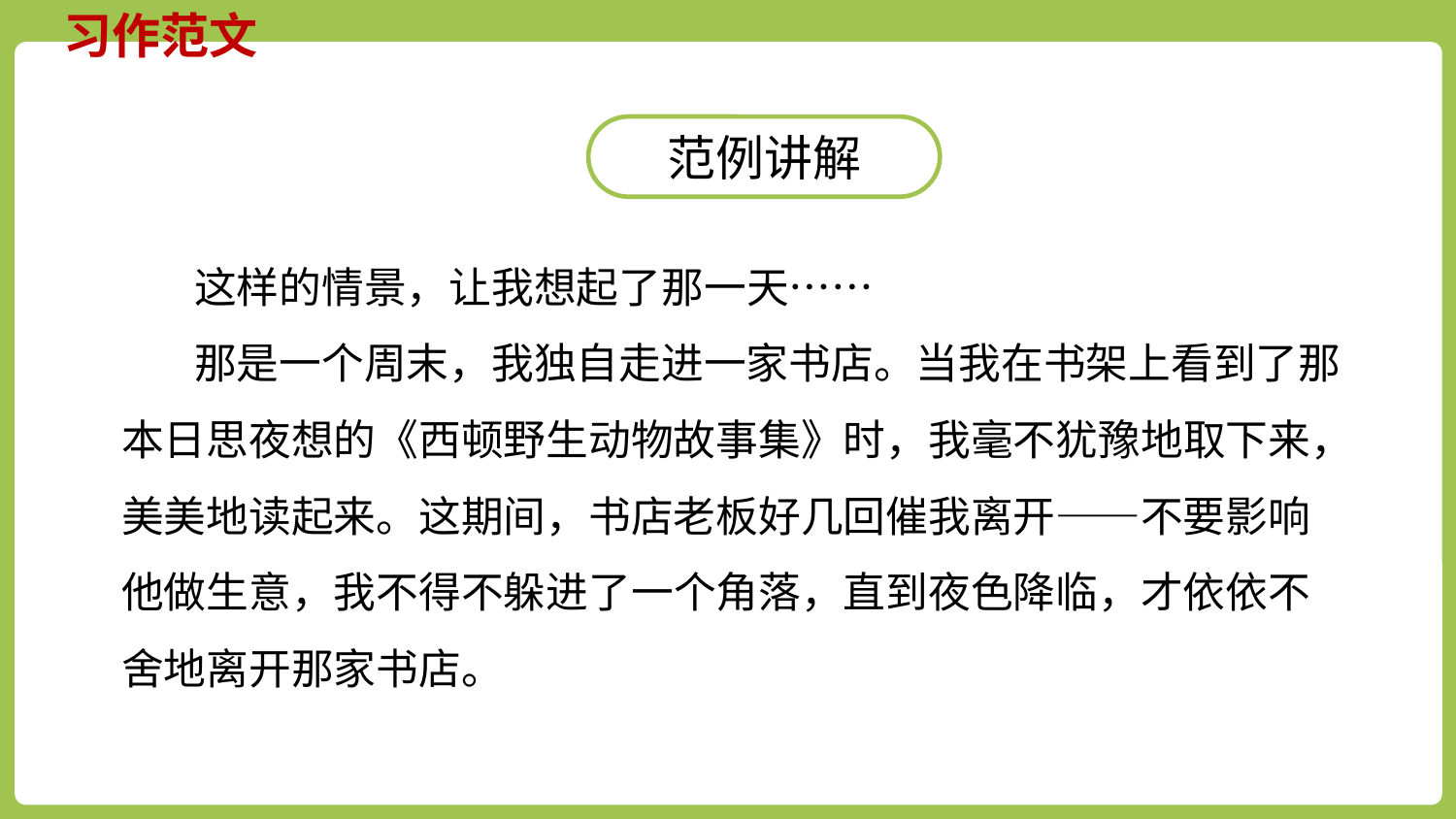

习作范文
范例讲解
这样的情景，让我想起了那一天……
那是一个周末，我独自走进一家书店。当我在书架上看到了那本日思夜想的《西顿野生动物故事集》时，我毫不犹豫地取下来，美美地读起来。这期间，书店老板好几回催我离开——不要影响他做生意，我不得不躲进了一个角落，直到夜色降临，才依依不舍地离开那家书店。